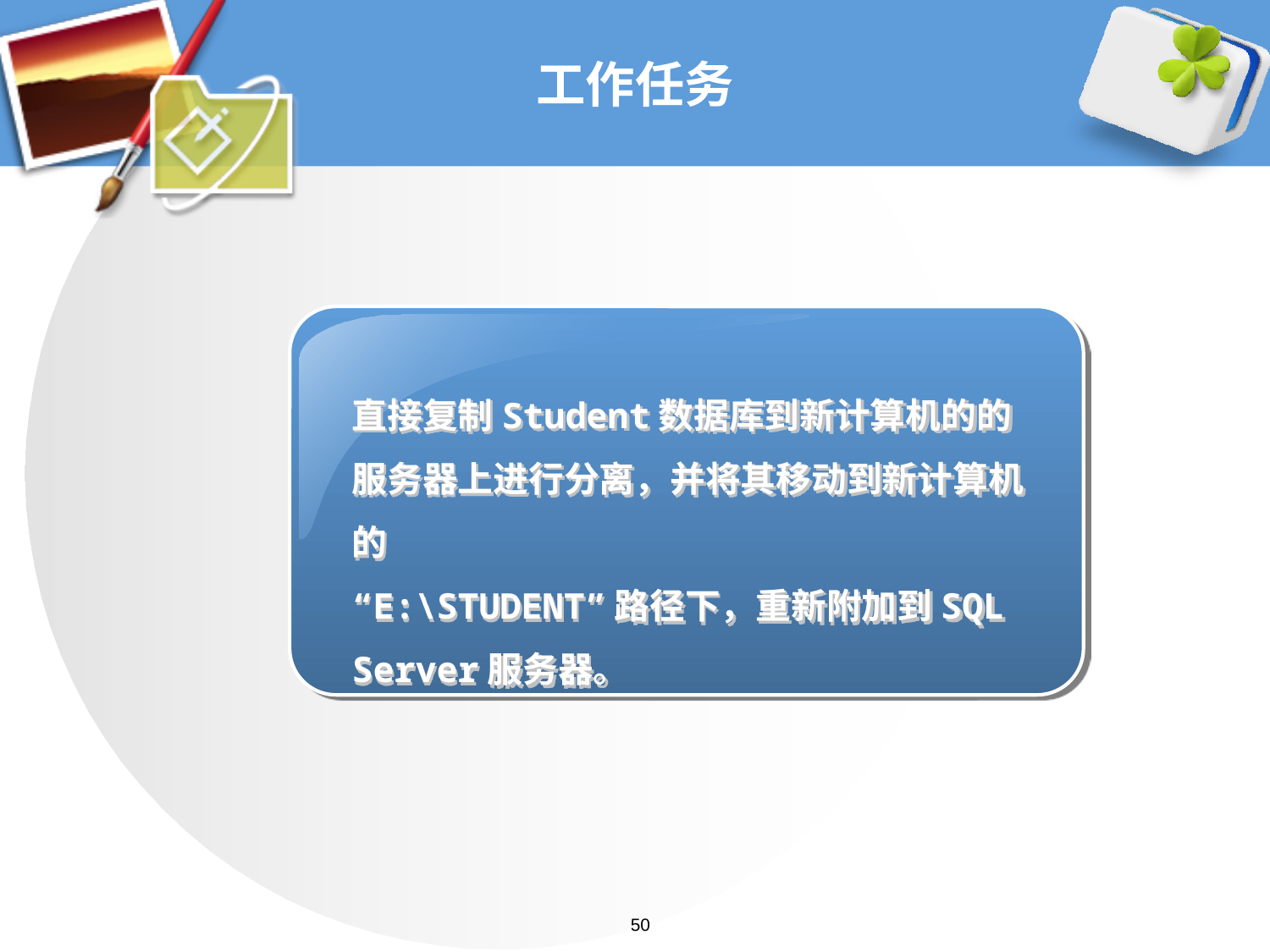

# 工作任务

直接复制Student数据库到新计算机的的服务器上进行分离，并将其移动到新计算机的
“E:\STUDENT”路径下，重新附加到SQL Server服务器。
50